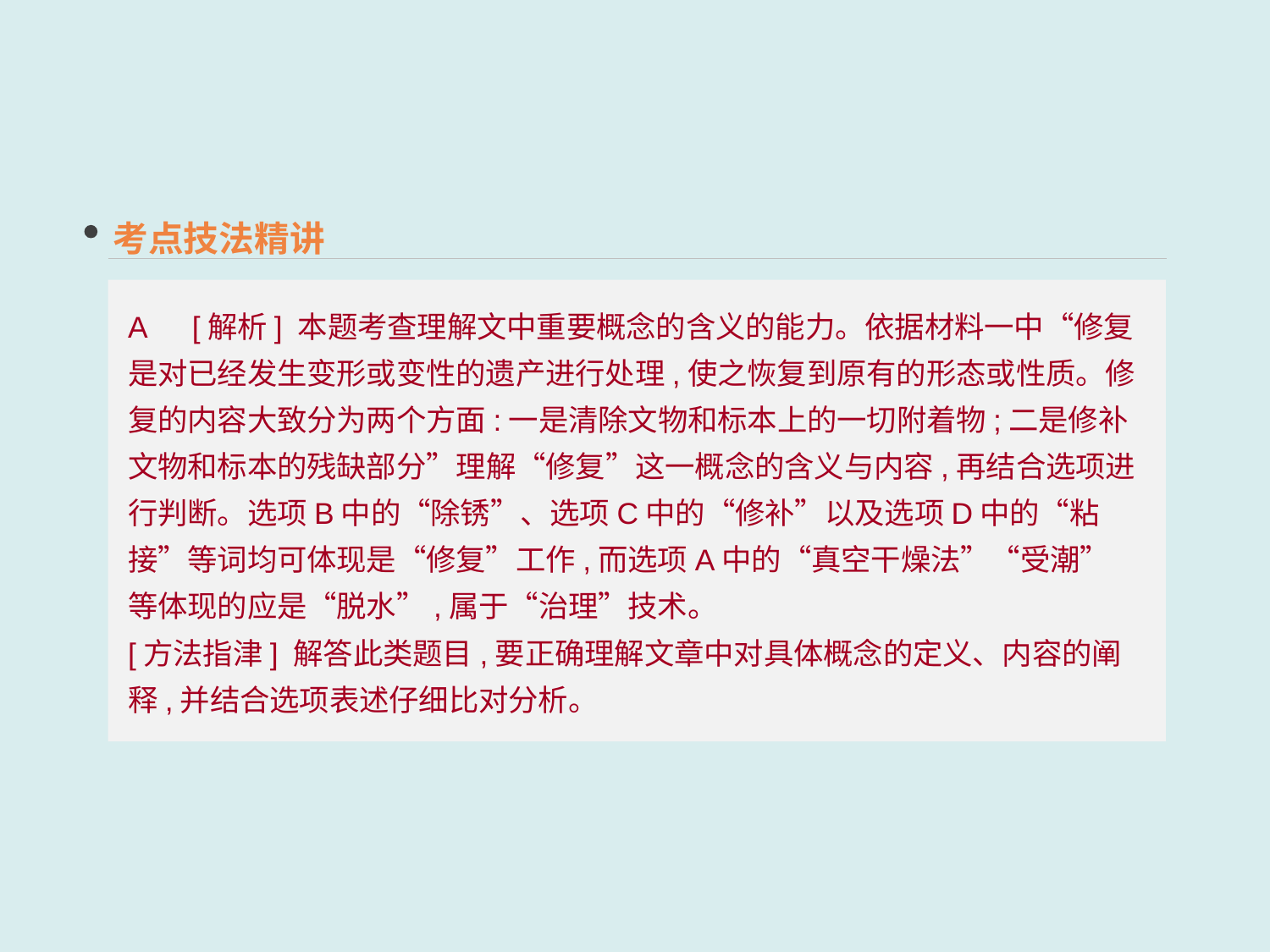

考点技法精讲

A　[解析] 本题考查理解文中重要概念的含义的能力。依据材料一中“修复是对已经发生变形或变性的遗产进行处理,使之恢复到原有的形态或性质。修复的内容大致分为两个方面:一是清除文物和标本上的一切附着物;二是修补文物和标本的残缺部分”理解“修复”这一概念的含义与内容,再结合选项进行判断。选项B中的“除锈”、选项C中的“修补”以及选项D中的“粘接”等词均可体现是“修复”工作,而选项A中的“真空干燥法”“受潮”等体现的应是“脱水”,属于“治理”技术。
[方法指津] 解答此类题目,要正确理解文章中对具体概念的定义、内容的阐释,并结合选项表述仔细比对分析。